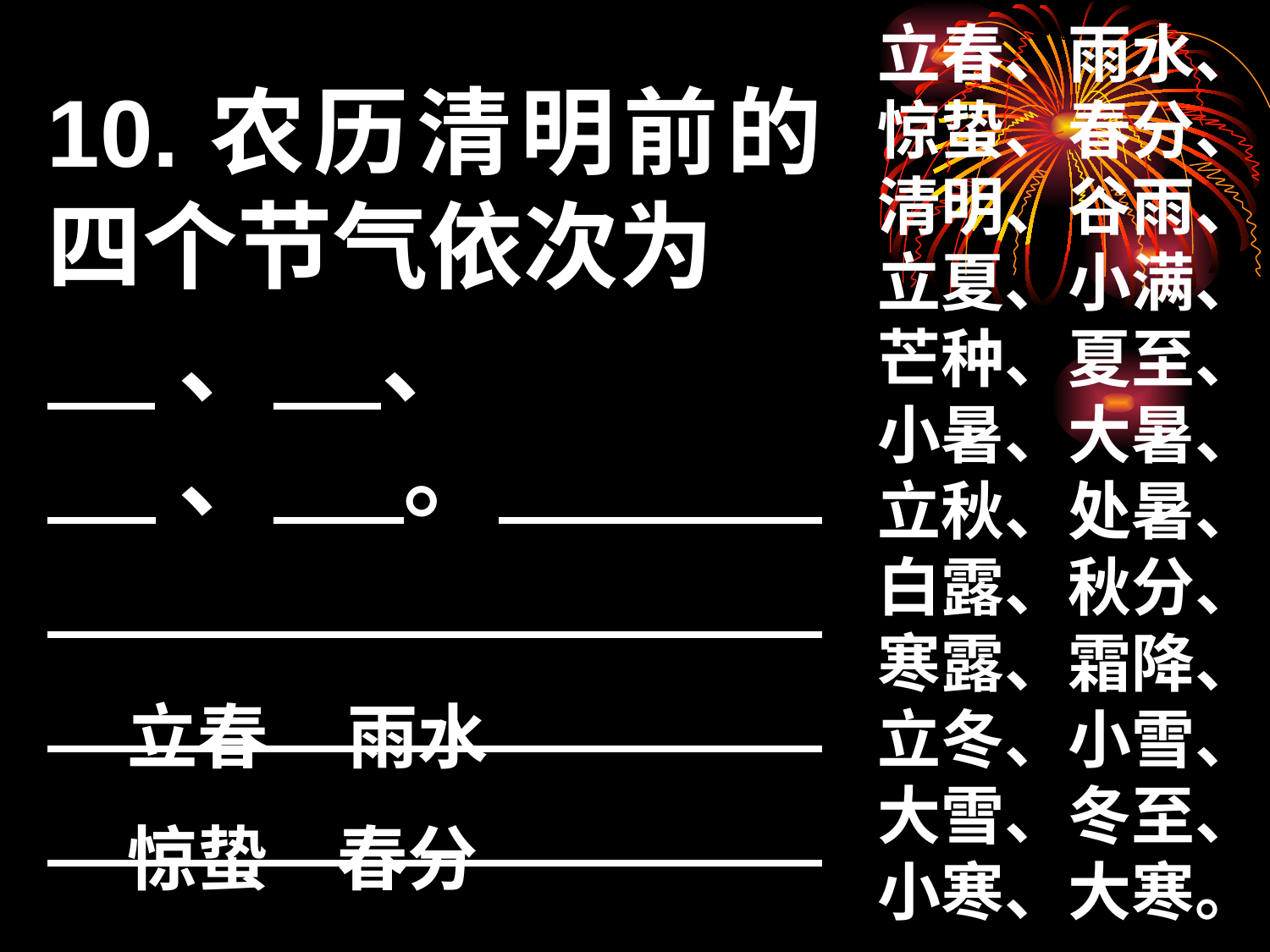

立春、雨水、
惊蛰、春分、
清明、谷雨、
立夏、小满、
芒种、夏至、
小暑、大暑、
立秋、处暑、
白露、秋分、
寒露、霜降、
立冬、小雪、
大雪、冬至、
小寒、大寒。
10.农历清明前的四个节气依次为
     、     、
     、      。
立春
雨水
春分
惊蛰